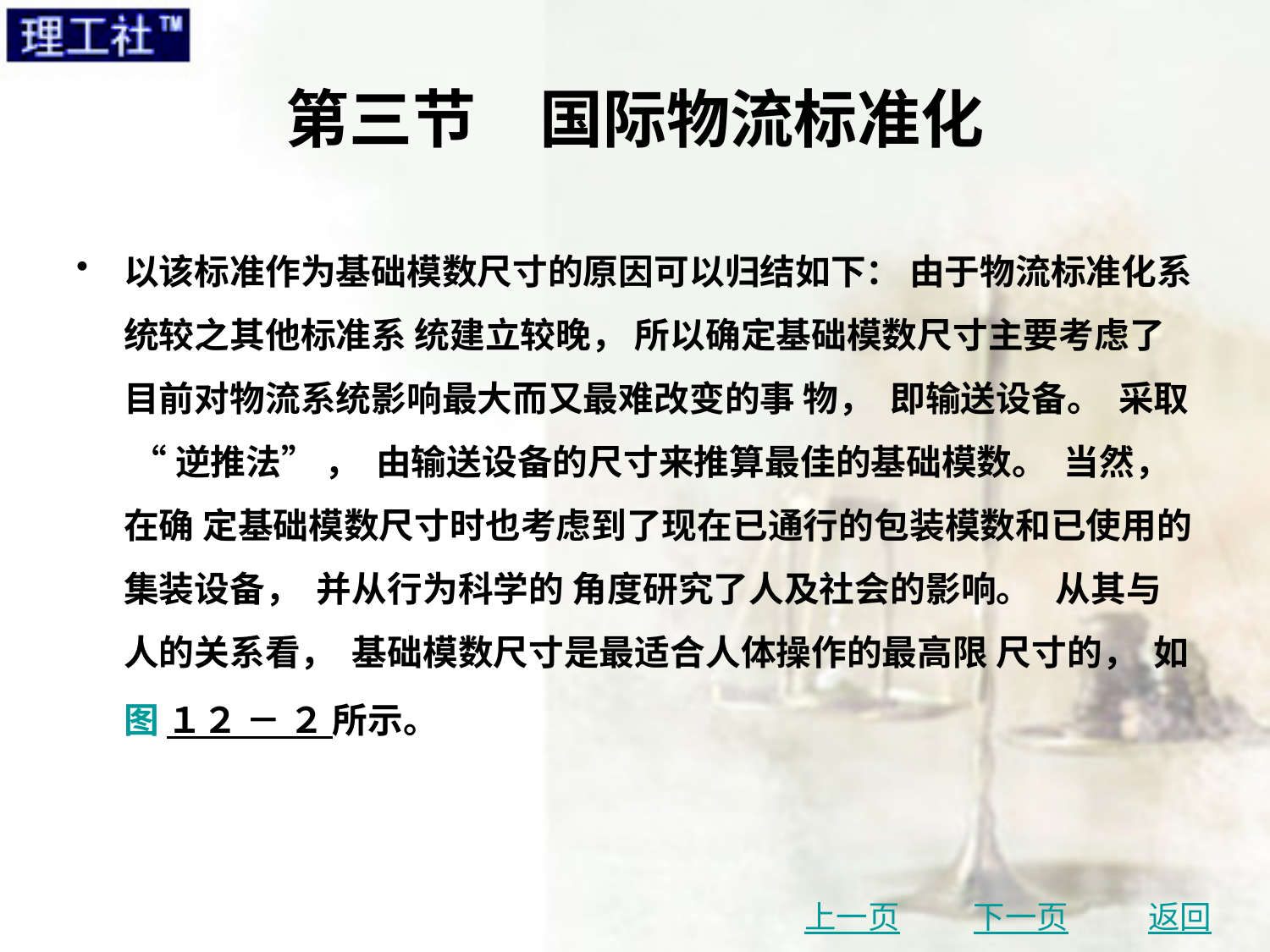

# 第三节　国际物流标准化
以该标准作为基础模数尺寸的原因可以归结如下： 由于物流标准化系统较之其他标准系 统建立较晚， 所以确定基础模数尺寸主要考虑了目前对物流系统影响最大而又最难改变的事 物，  即输送设备。  采取  “ 逆推法” ，  由输送设备的尺寸来推算最佳的基础模数。  当然，  在确 定基础模数尺寸时也考虑到了现在已通行的包装模数和已使用的集装设备，  并从行为科学的 角度研究了人及社会的影响。   从其与人的关系看，  基础模数尺寸是最适合人体操作的最高限 尺寸的，  如图 １２ － ２ 所示。

上一页
下一页
返回